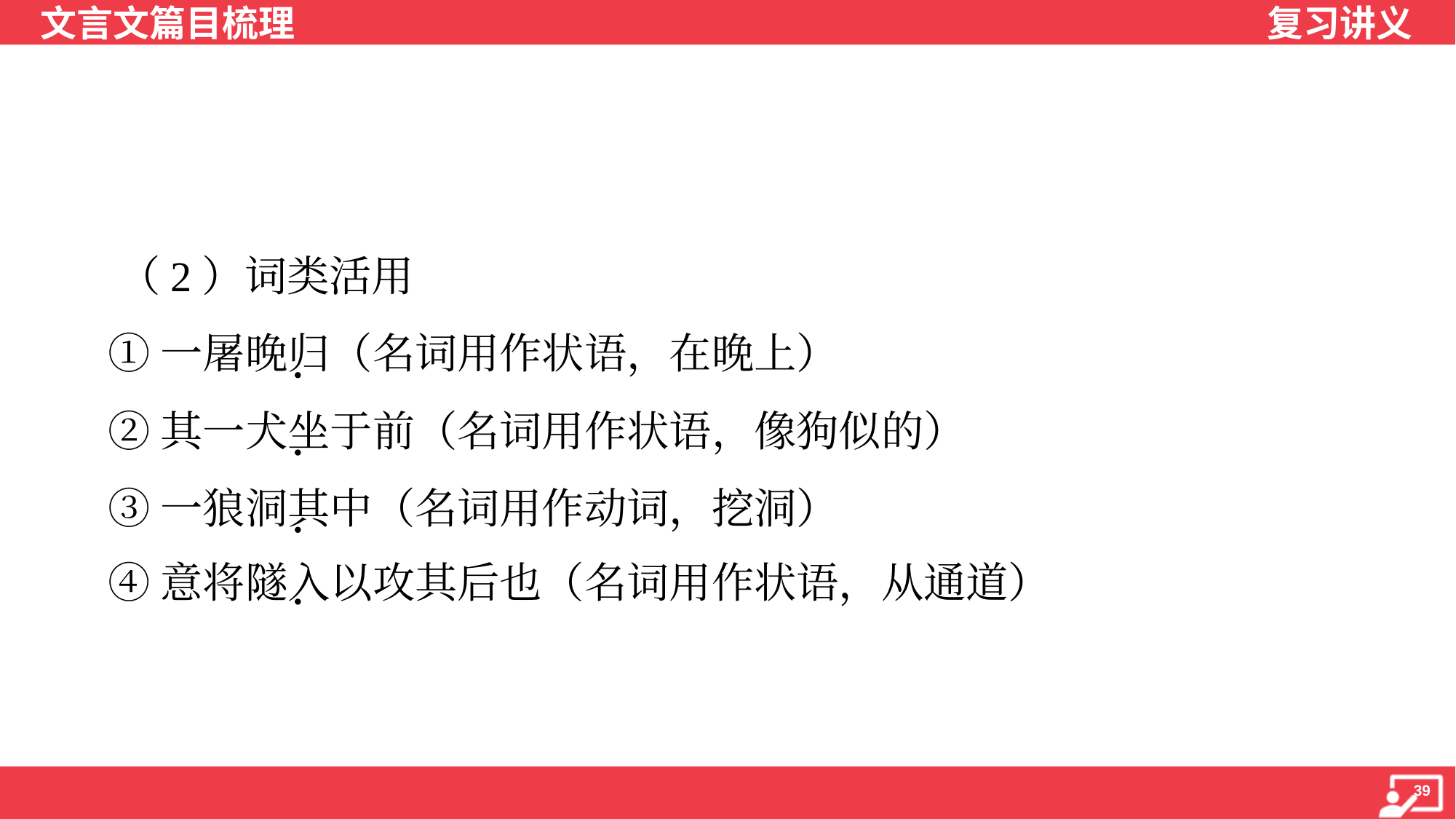

（2）词类活用
    ①一屠晚归（名词用作状语，在晚上）
    ②其一犬坐于前（名词用作状语，像狗似的）
    ③一狼洞其中（名词用作动词，挖洞）
    ④意将隧入以攻其后也（名词用作状语，从通道）